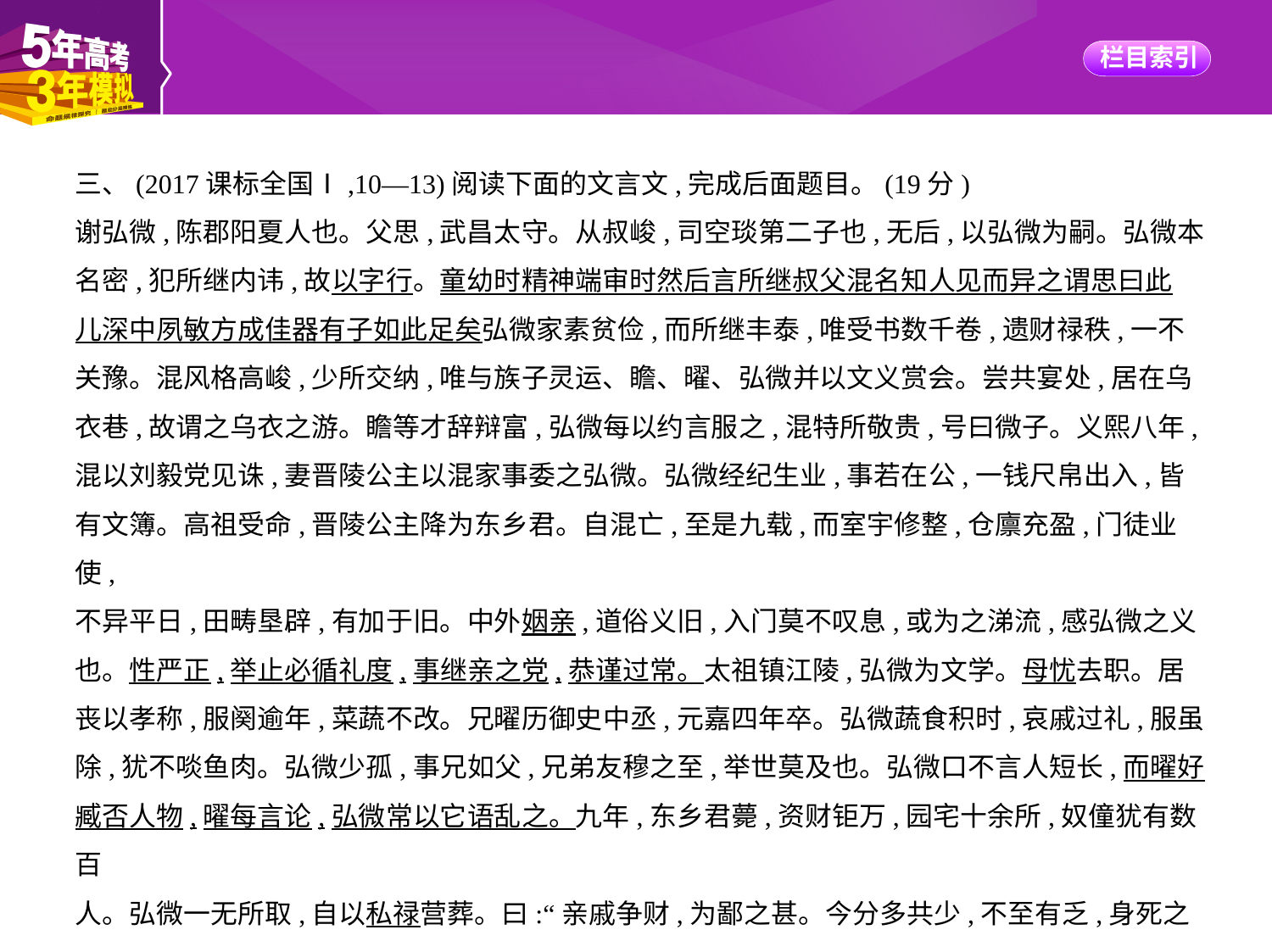

三、(2017课标全国Ⅰ,10—13)阅读下面的文言文,完成后面题目。(19分)
谢弘微,陈郡阳夏人也。父思,武昌太守。从叔峻,司空琰第二子也,无后,以弘微为嗣。弘微本
名密,犯所继内讳,故以字行。童幼时精神端审时然后言所继叔父混名知人见而异之谓思曰此
儿深中夙敏方成佳器有子如此足矣弘微家素贫俭,而所继丰泰,唯受书数千卷,遗财禄秩,一不
关豫。混风格高峻,少所交纳,唯与族子灵运、瞻、曜、弘微并以文义赏会。尝共宴处,居在乌
衣巷,故谓之乌衣之游。瞻等才辞辩富,弘微每以约言服之,混特所敬贵,号曰微子。义熙八年,
混以刘毅党见诛,妻晋陵公主以混家事委之弘微。弘微经纪生业,事若在公,一钱尺帛出入,皆
有文簿。高祖受命,晋陵公主降为东乡君。自混亡,至是九载,而室宇修整,仓廪充盈,门徒业使,
不异平日,田畴垦辟,有加于旧。中外姻亲,道俗义旧,入门莫不叹息,或为之涕流,感弘微之义
也。性严正,举止必循礼度,事继亲之党,恭谨过常。太祖镇江陵,弘微为文学。母忧去职。居
丧以孝称,服阕逾年,菜蔬不改。兄曜历御史中丞,元嘉四年卒。弘微蔬食积时,哀戚过礼,服虽
除,犹不啖鱼肉。弘微少孤,事兄如父,兄弟友穆之至,举世莫及也。弘微口不言人短长,而曜好
臧否人物,曜每言论,弘微常以它语乱之。九年,东乡君薨,资财钜万,园宅十余所,奴僮犹有数百
人。弘微一无所取,自以私禄营葬。曰:“亲戚争财,为鄙之甚。今分多共少,不至有乏,身死之